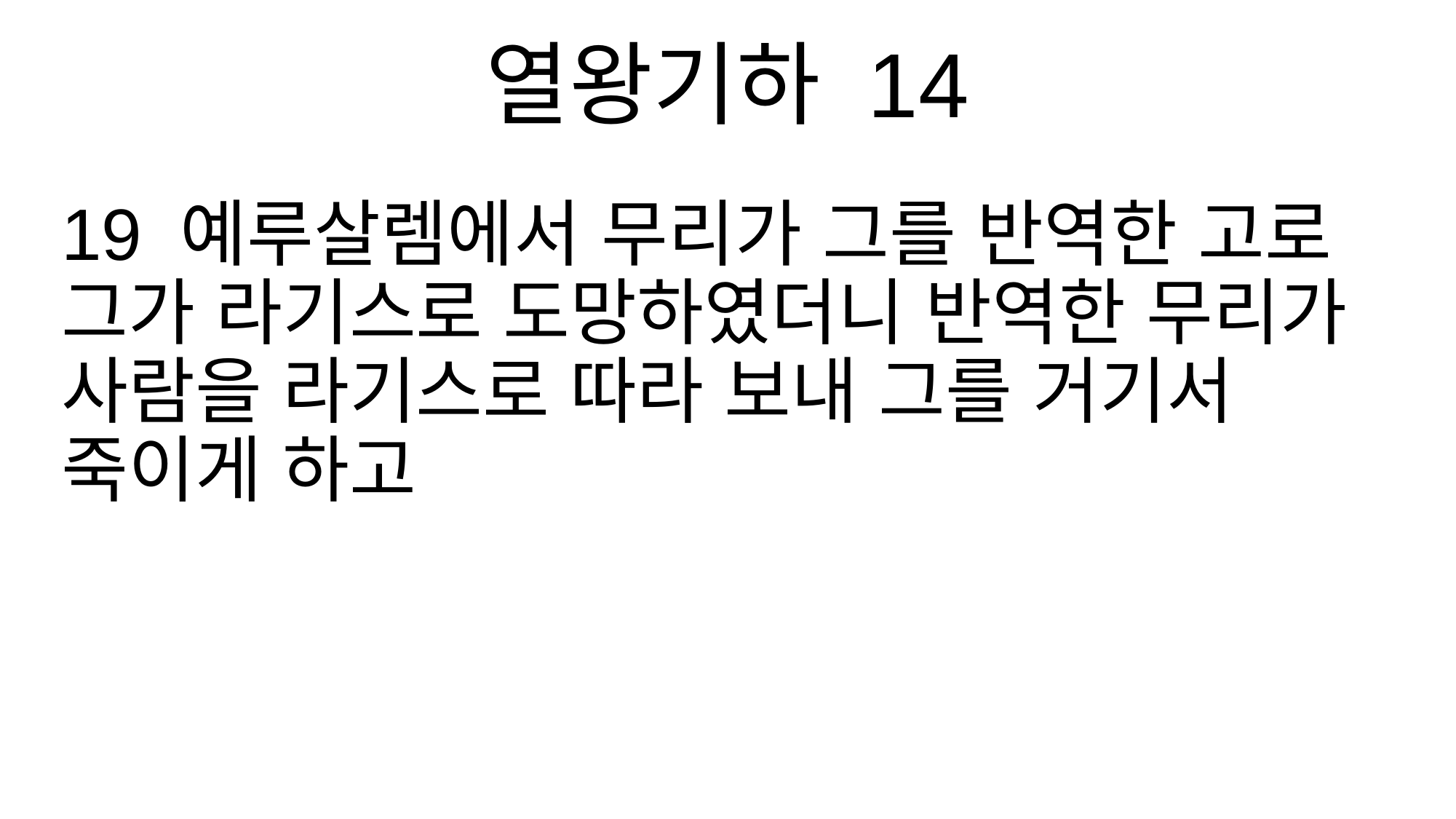

열왕기하 14
19 예루살렘에서 무리가 그를 반역한 고로 그가 라기스로 도망하였더니 반역한 무리가 사람을 라기스로 따라 보내 그를 거기서 죽이게 하고